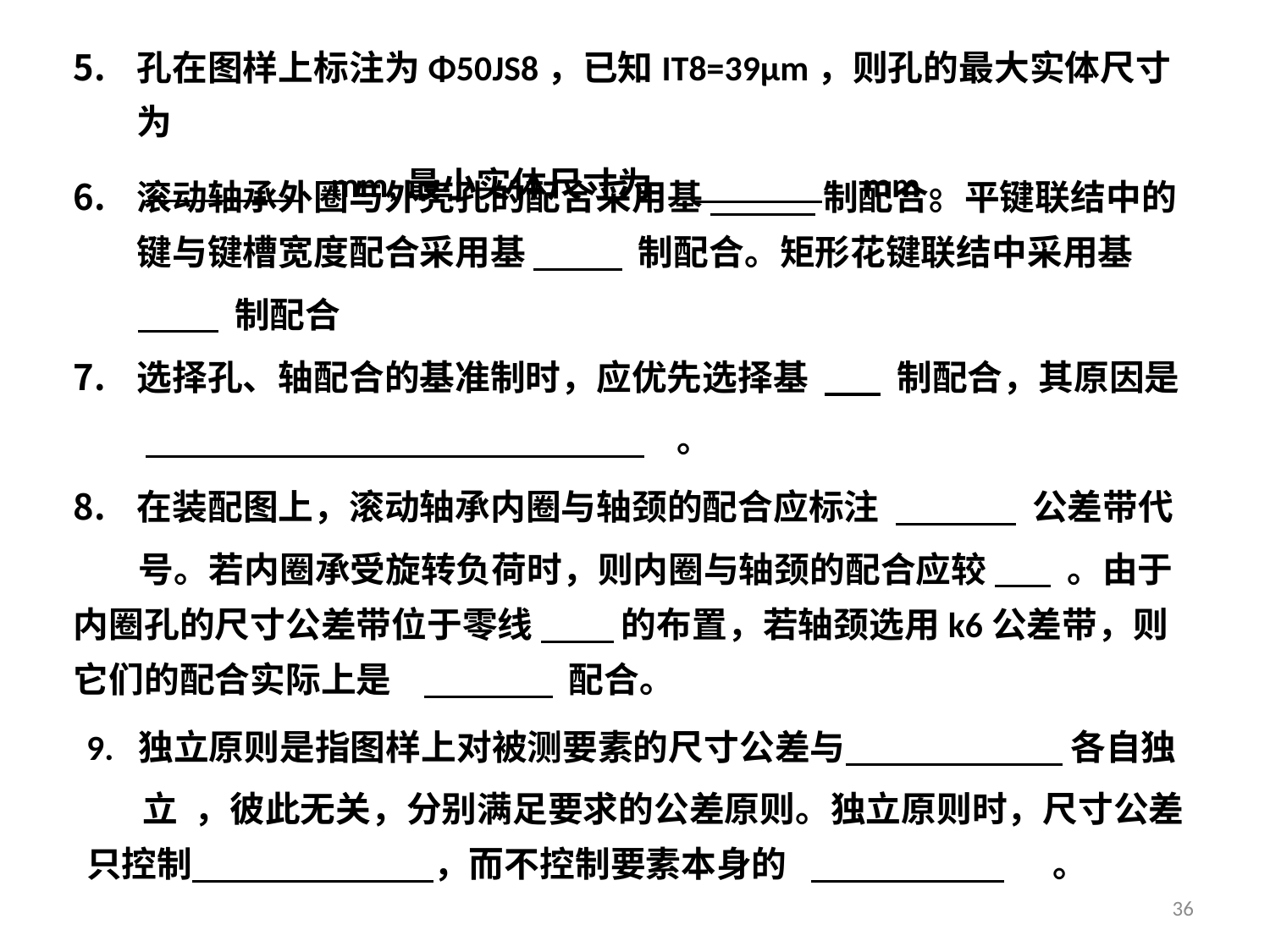

孔在图样上标注为Φ50JS8，已知IT8=39μm，则孔的最大实体尺寸为
                                mm,最小实体尺寸为                         mm。

滚动轴承外圈与外壳孔的配合采用基               制配合。平键联结中的键与键槽宽度配合采用基              制配合。矩形花键联结中采用基
                   制配合
选择孔、轴配合的基准制时，应优先选择基           制配合，其原因是
                                                                          。
在装配图上，滚动轴承内圈与轴颈的配合应标注                   公差带代
       号。若内圈承受旋转负荷时，则内圈与轴颈的配合应较          。由于内圈孔的尺寸公差带位于零线           的布置，若轴颈选用k6公差带，则它们的配合实际上是                      配合。
9.  独立原则是指图样上对被测要素的尺寸公差与                            各自独
      立  ，彼此无关，分别满足要求的公差原则。独立原则时，尺寸公差只控制                              ，而不控制要素本身的                                 。
36